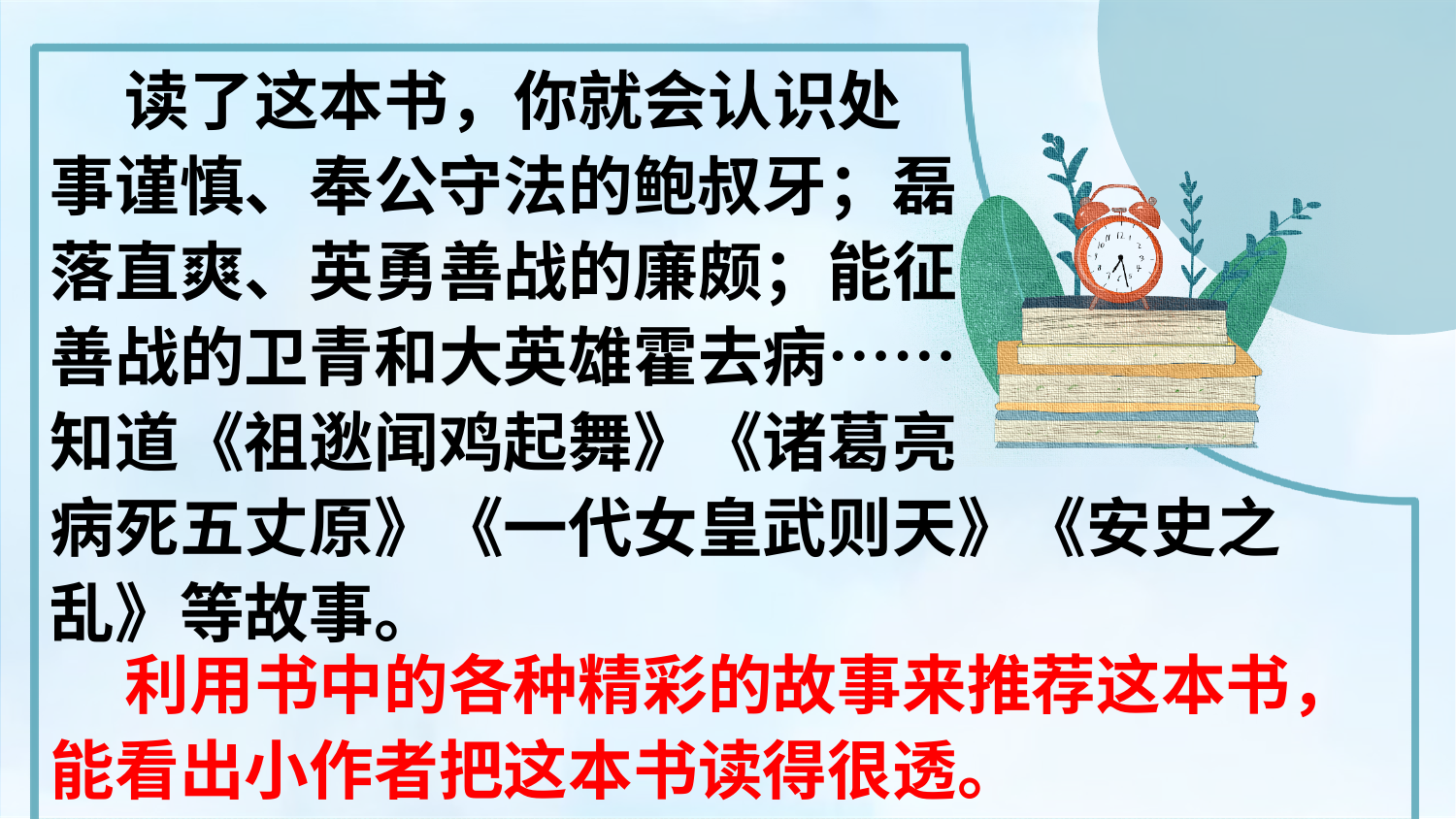

读了这本书，你就会认识处
事谨慎、奉公守法的鲍叔牙；磊
落直爽、英勇善战的廉颇；能征
善战的卫青和大英雄霍去病……
知道《祖逖闻鸡起舞》《诸葛亮
病死五丈原》《一代女皇武则天》《安史之乱》等故事。
    利用书中的各种精彩的故事来推荐这本书，能看出小作者把这本书读得很透。